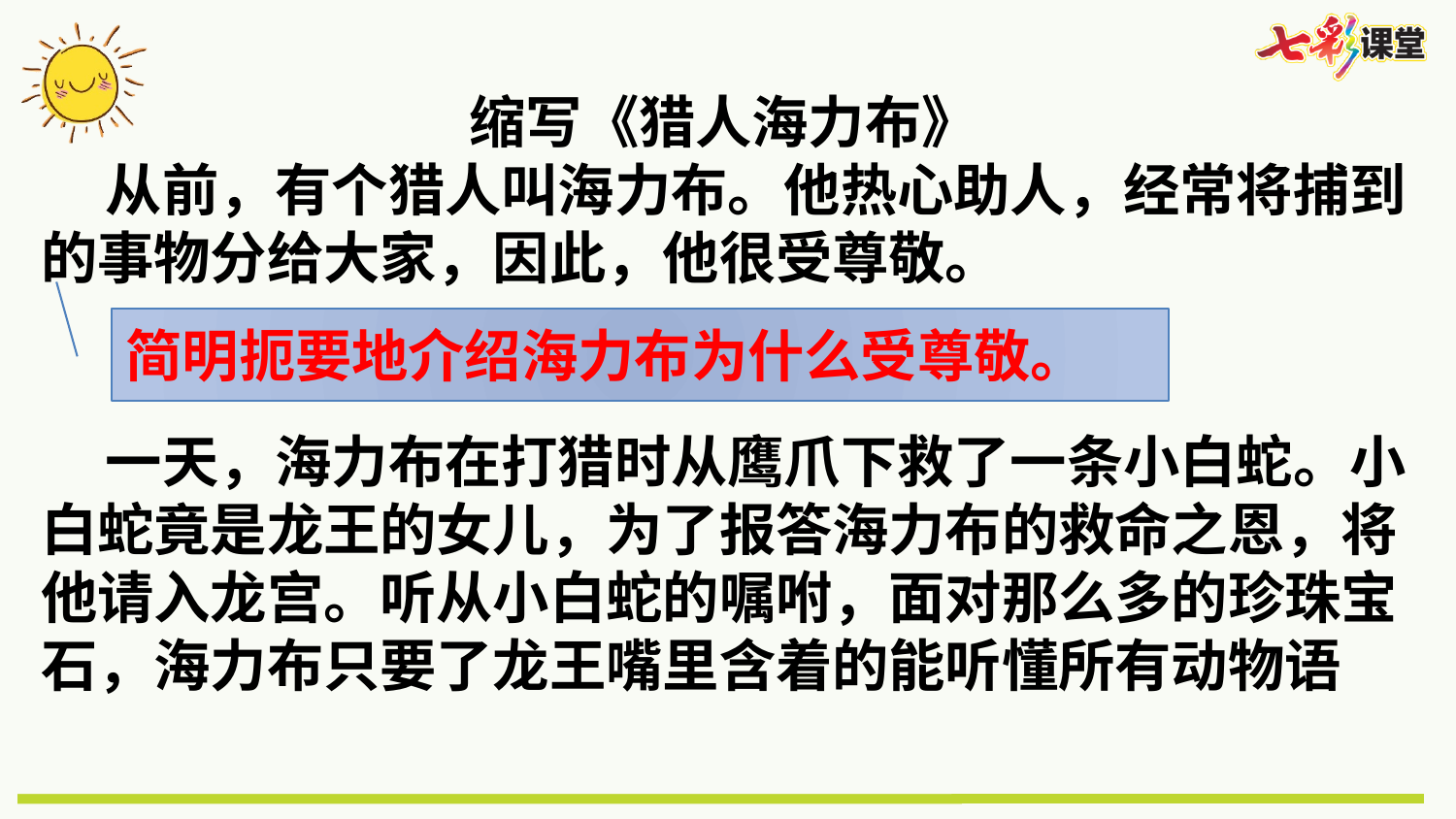

缩写《猎人海力布》
    从前，有个猎人叫海力布。他热心助人，经常将捕到的事物分给大家，因此，他很受尊敬。

    一天，海力布在打猎时从鹰爪下救了一条小白蛇。小白蛇竟是龙王的女儿，为了报答海力布的救命之恩，将他请入龙宫。听从小白蛇的嘱咐，面对那么多的珍珠宝石，海力布只要了龙王嘴里含着的能听懂所有动物语
简明扼要地介绍海力布为什么受尊敬。